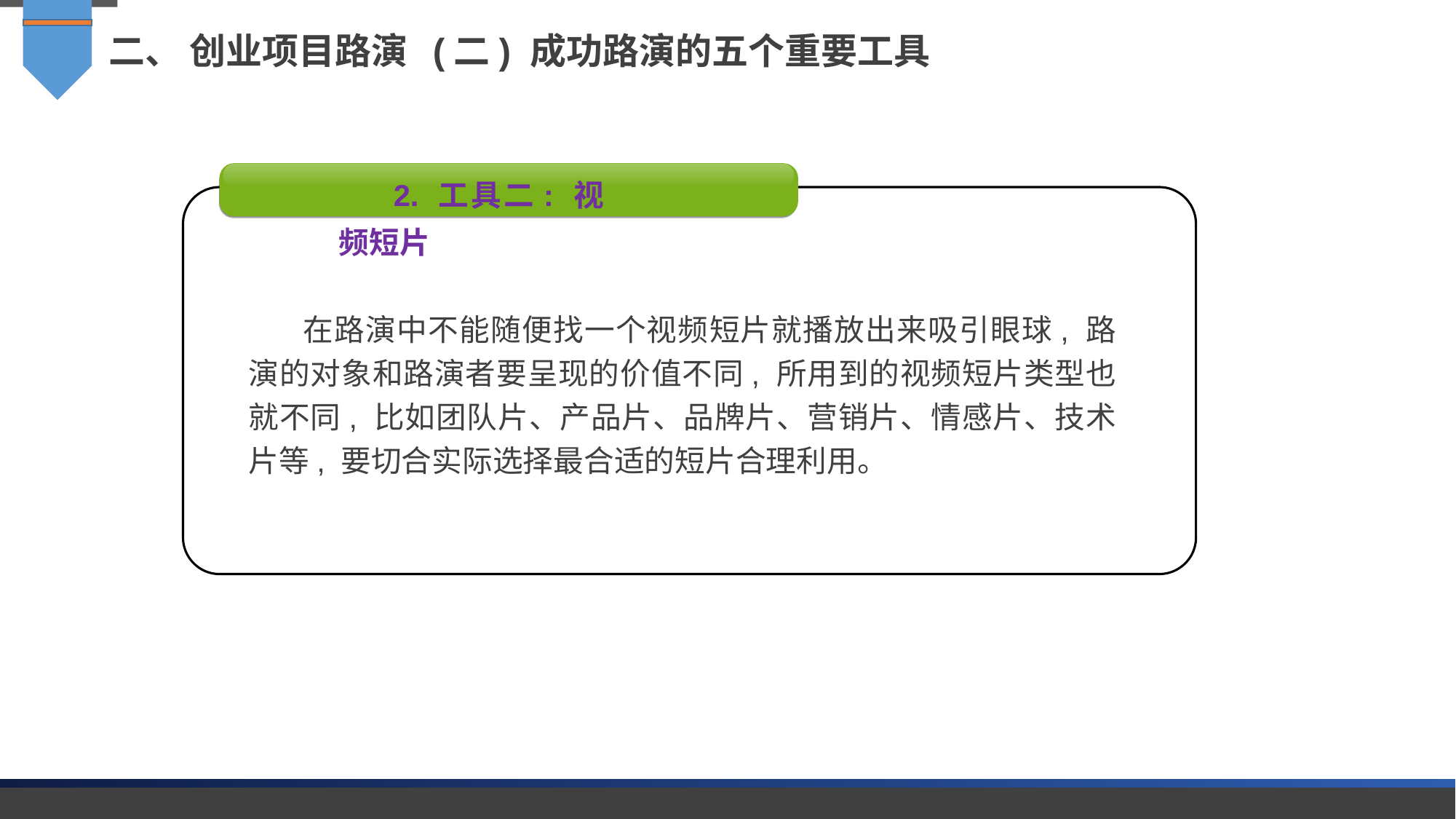

二、 创业项目路演  (二) 成功路演的五个重要工具
2. 工具二: 视频短片

在路演中不能随便找一个视频短片就播放出来吸引眼球, 路演的对象和路演者要呈现的价值不同, 所用到的视频短片类型也就不同, 比如团队片、产品片、品牌片、营销片、情感片、技术片等, 要切合实际选择最合适的短片合理利用。